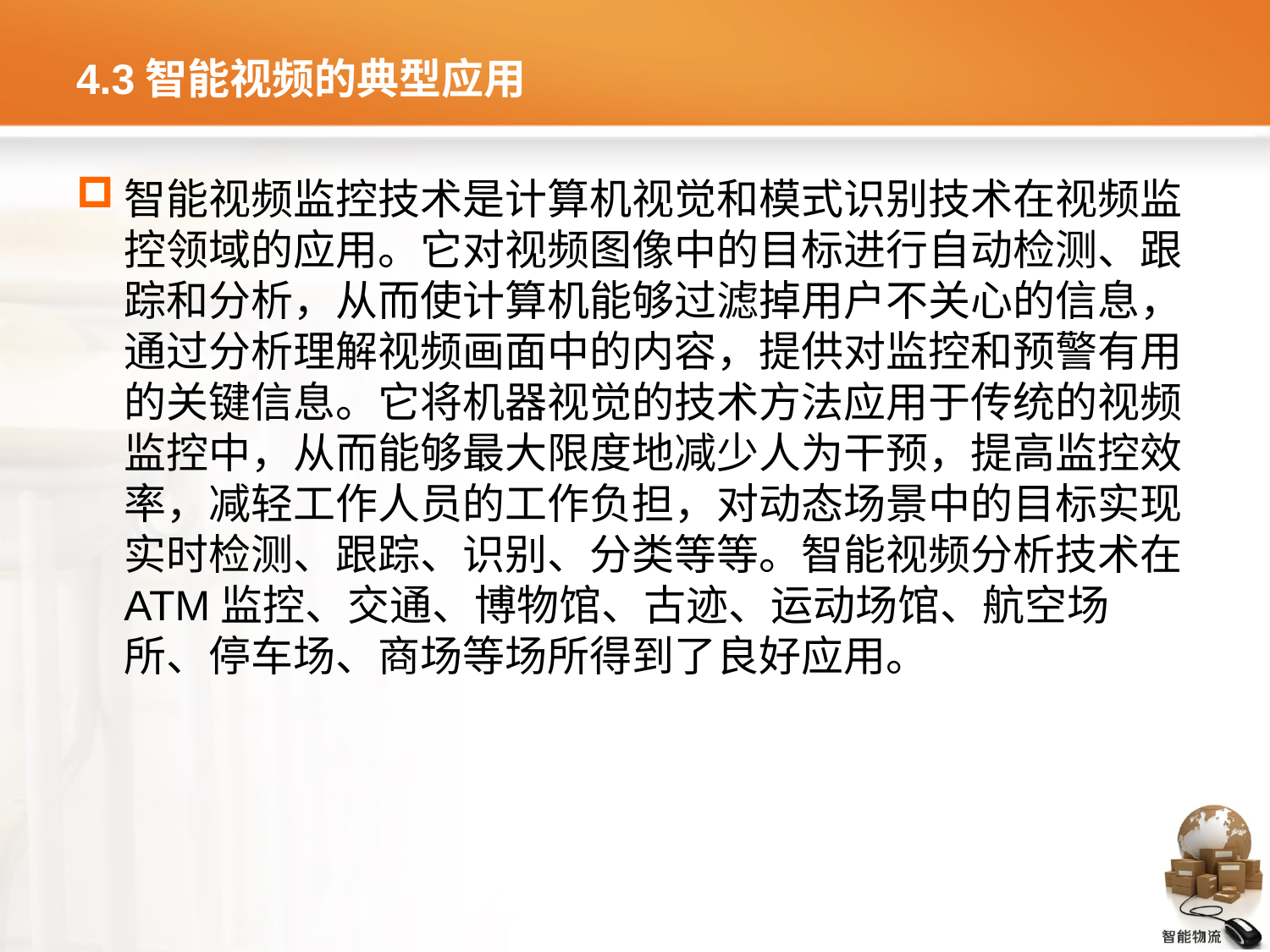

# 4.3智能视频的典型应用
智能视频监控技术是计算机视觉和模式识别技术在视频监控领域的应用。它对视频图像中的目标进行自动检测、跟踪和分析，从而使计算机能够过滤掉用户不关心的信息，通过分析理解视频画面中的内容，提供对监控和预警有用的关键信息。它将机器视觉的技术方法应用于传统的视频监控中，从而能够最大限度地减少人为干预，提高监控效率，减轻工作人员的工作负担，对动态场景中的目标实现实时检测、跟踪、识别、分类等等。智能视频分析技术在ATM监控、交通、博物馆、古迹、运动场馆、航空场所、停车场、商场等场所得到了良好应用。